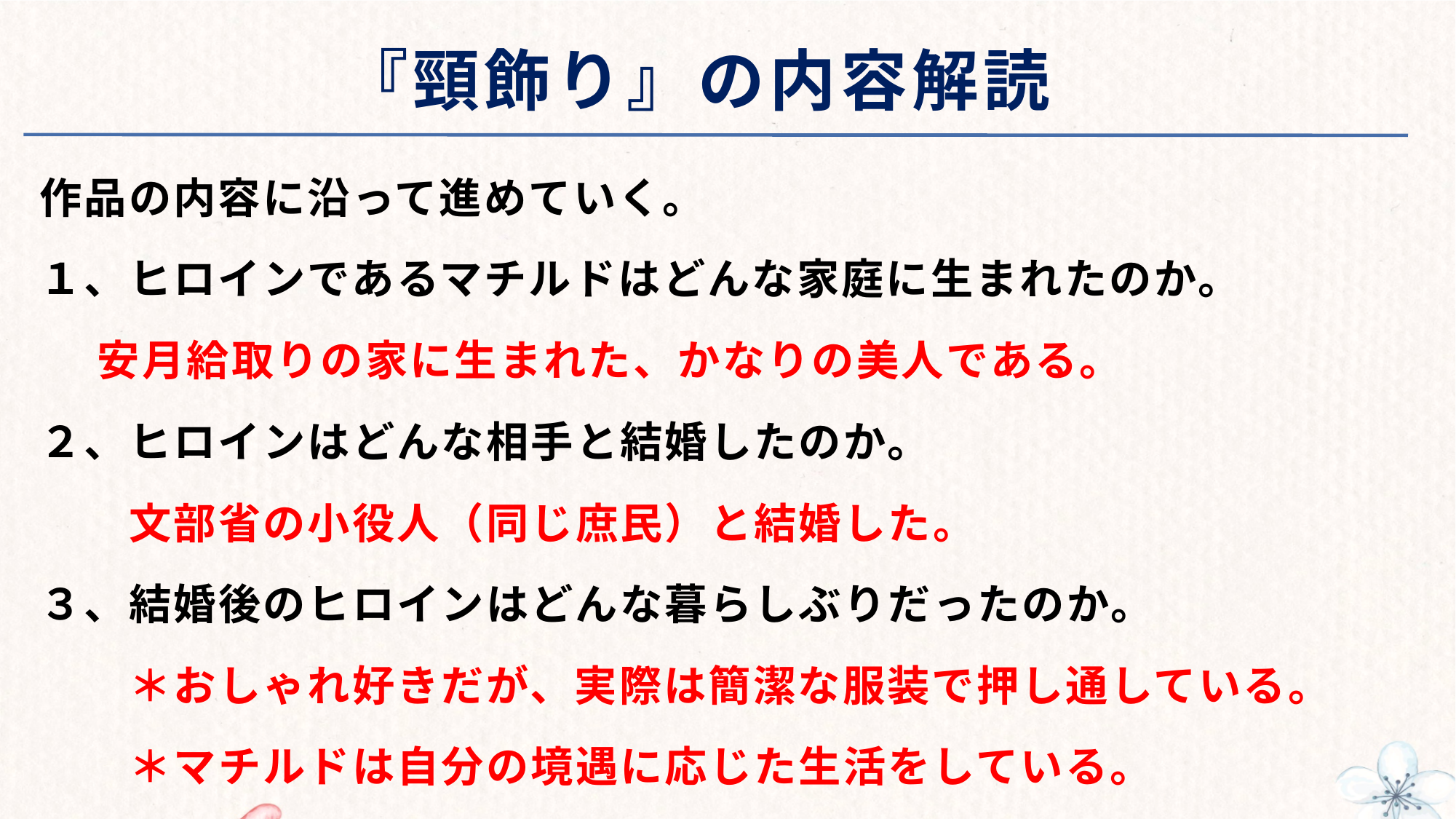

# 『頸飾り』の内容解読
作品の内容に沿って進めていく。
１、ヒロインであるマチルドはどんな家庭に生まれたのか。
    安月給取りの家に生まれた、かなりの美人である。
２、ヒロインはどんな相手と結婚したのか。
　　文部省の小役人（同じ庶民）と結婚した。
３、結婚後のヒロインはどんな暮らしぶりだったのか。
　　＊おしゃれ好きだが、実際は簡潔な服装で押し通している。
　　＊マチルドは自分の境遇に応じた生活をしている。